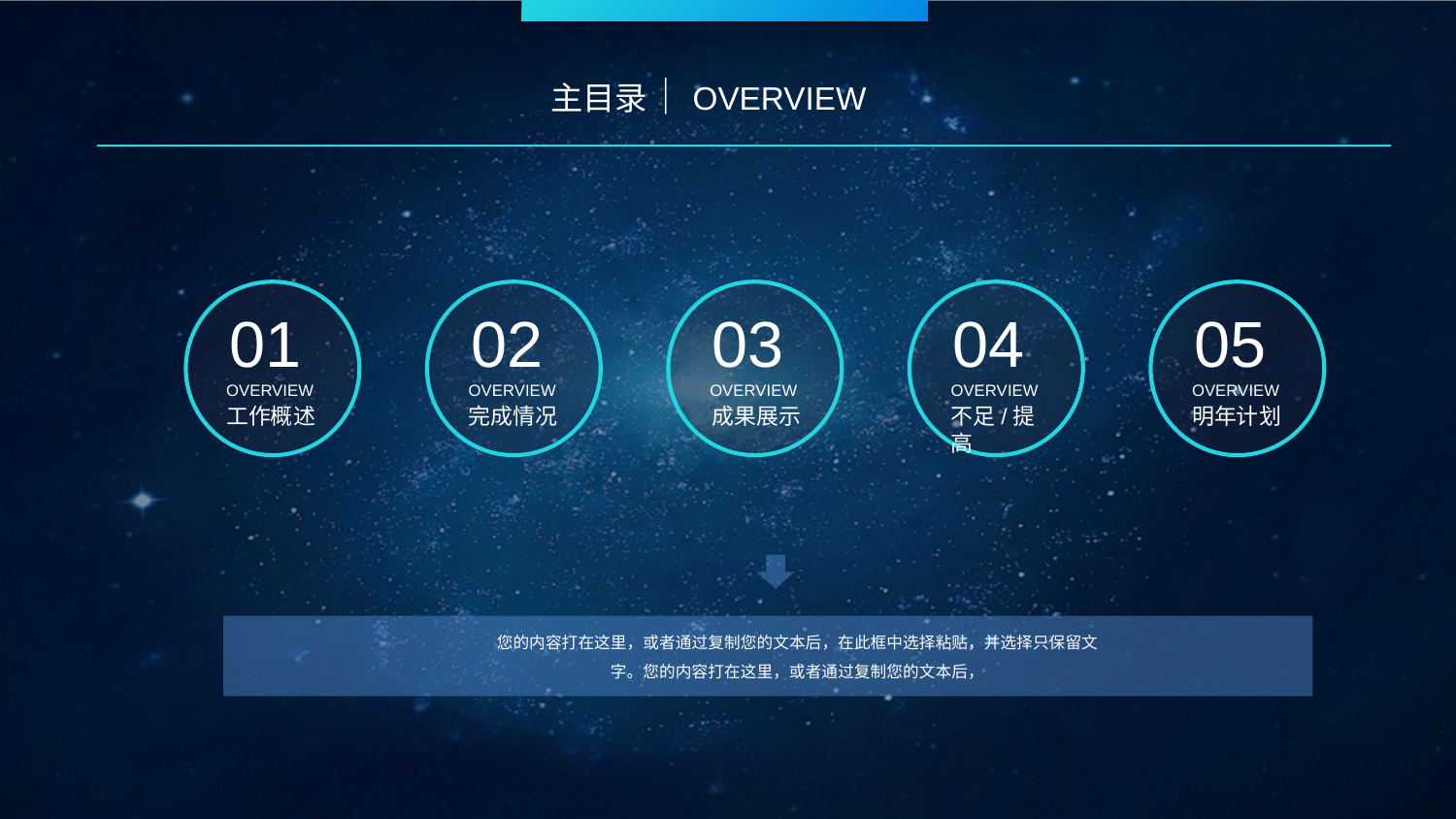

主目录｜OVERVIEW

01
OVERVIEW
工作概述
02
OVERVIEW
完成情况
03
OVERVIEW
成果展示
04
OVERVIEW
不足/提高
05
OVERVIEW
明年计划

您的内容打在这里，或者通过复制您的文本后，在此框中选择粘贴，并选择只保留文字。您的内容打在这里，或者通过复制您的文本后，